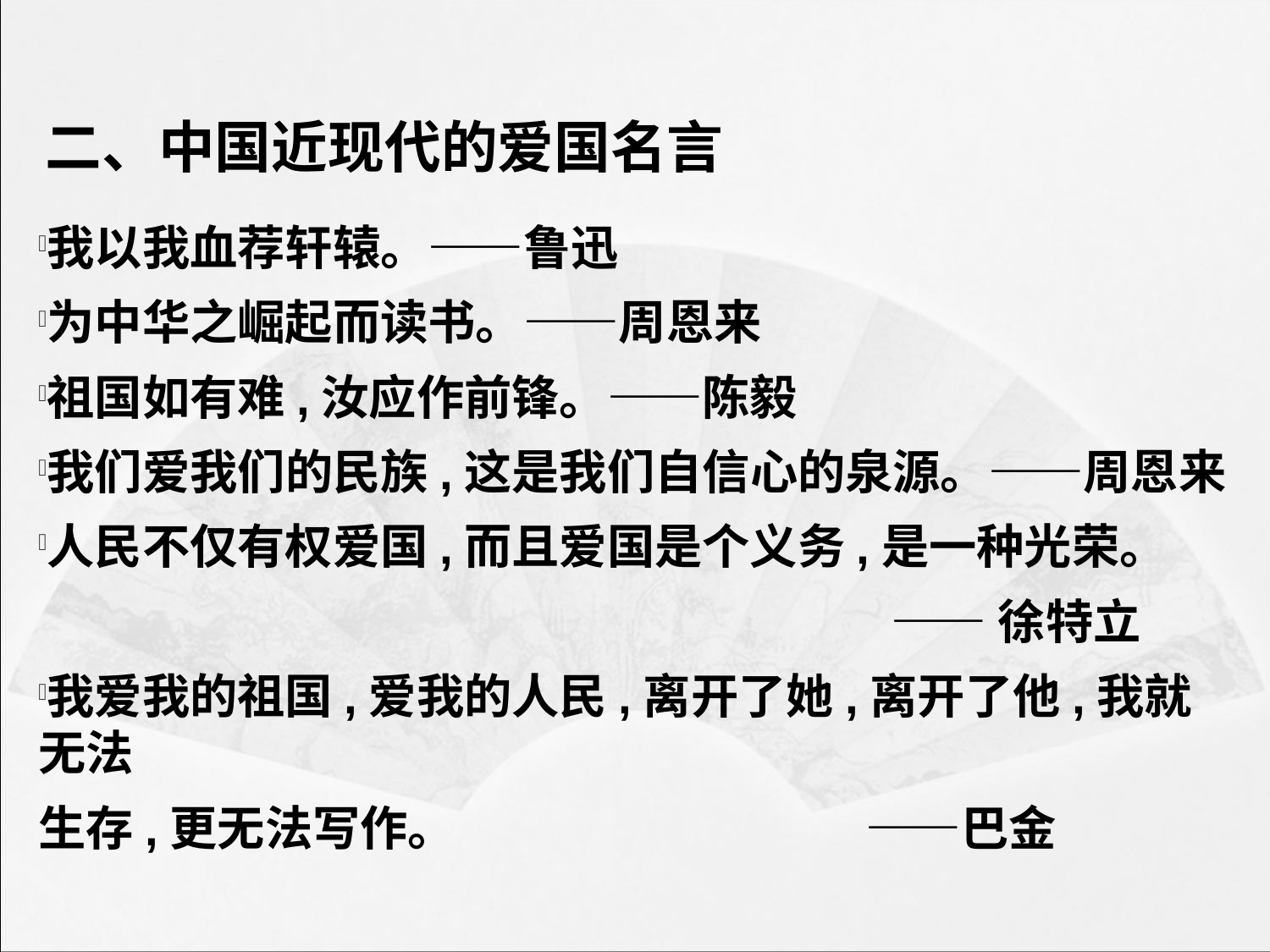

二、中国近现代的爱国名言
我以我血荐轩辕。——鲁迅
为中华之崛起而读书。——周恩来
祖国如有难,汝应作前锋。——陈毅
我们爱我们的民族,这是我们自信心的泉源。——周恩来
人民不仅有权爱国,而且爱国是个义务,是一种光荣。
                                                                               ——徐特立
我爱我的祖国,爱我的人民,离开了她,离开了他,我就无法
生存,更无法写作。                                      ——巴金